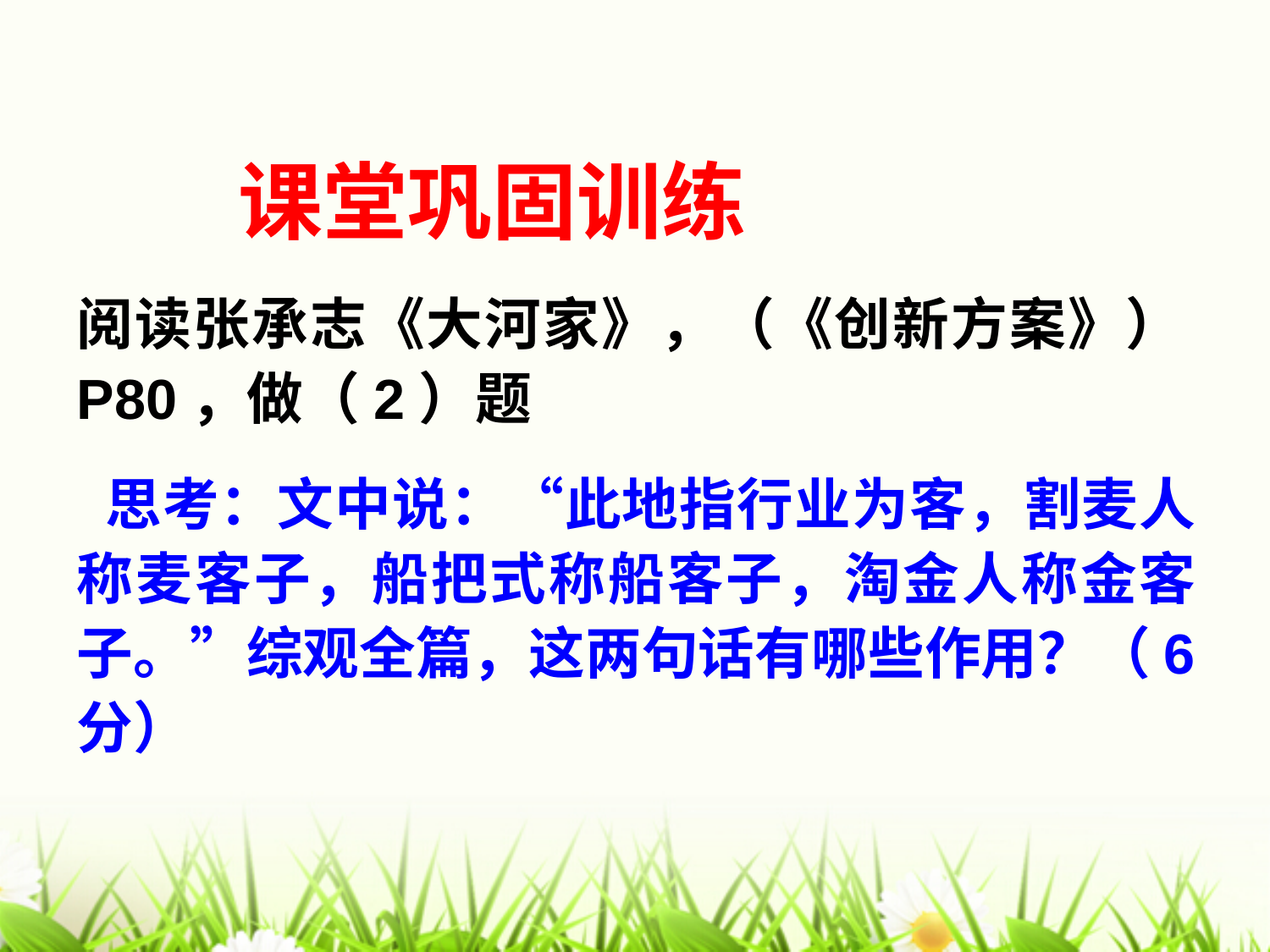

课堂巩固训练
阅读张承志《大河家》，（《创新方案》）P80，做（2）题
 思考：文中说：“此地指行业为客，割麦人称麦客子，船把式称船客子，淘金人称金客子。”综观全篇，这两句话有哪些作用？（6分）